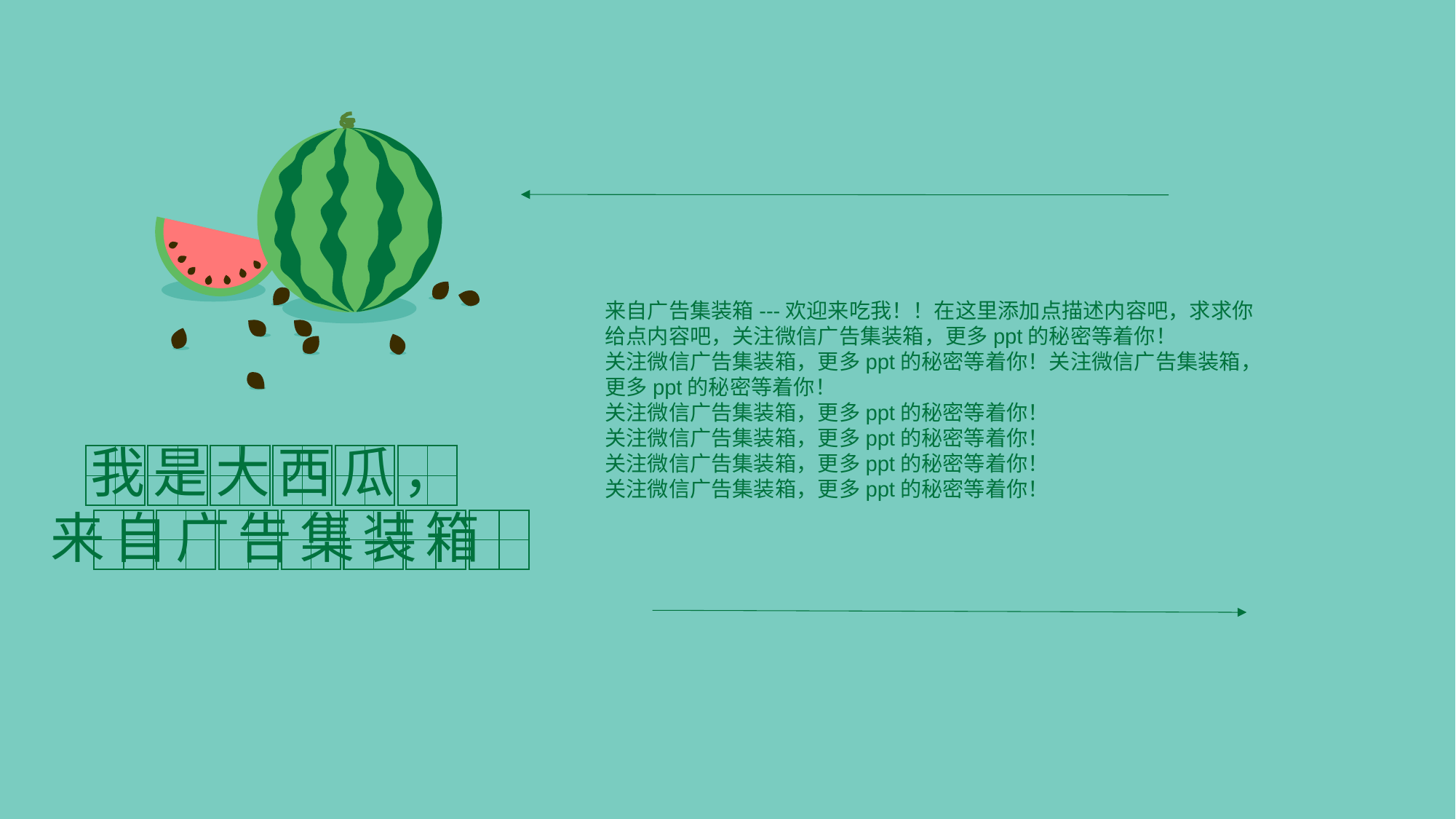

来自广告集装箱---欢迎来吃我！！在这里添加点描述内容吧，求求你给点内容吧，关注微信广告集装箱，更多ppt的秘密等着你！
关注微信广告集装箱，更多ppt的秘密等着你！关注微信广告集装箱，更多ppt的秘密等着你！
关注微信广告集装箱，更多ppt的秘密等着你！
关注微信广告集装箱，更多ppt的秘密等着你！
关注微信广告集装箱，更多ppt的秘密等着你！
关注微信广告集装箱，更多ppt的秘密等着你！

      我是大西瓜，
    来自广告集装箱